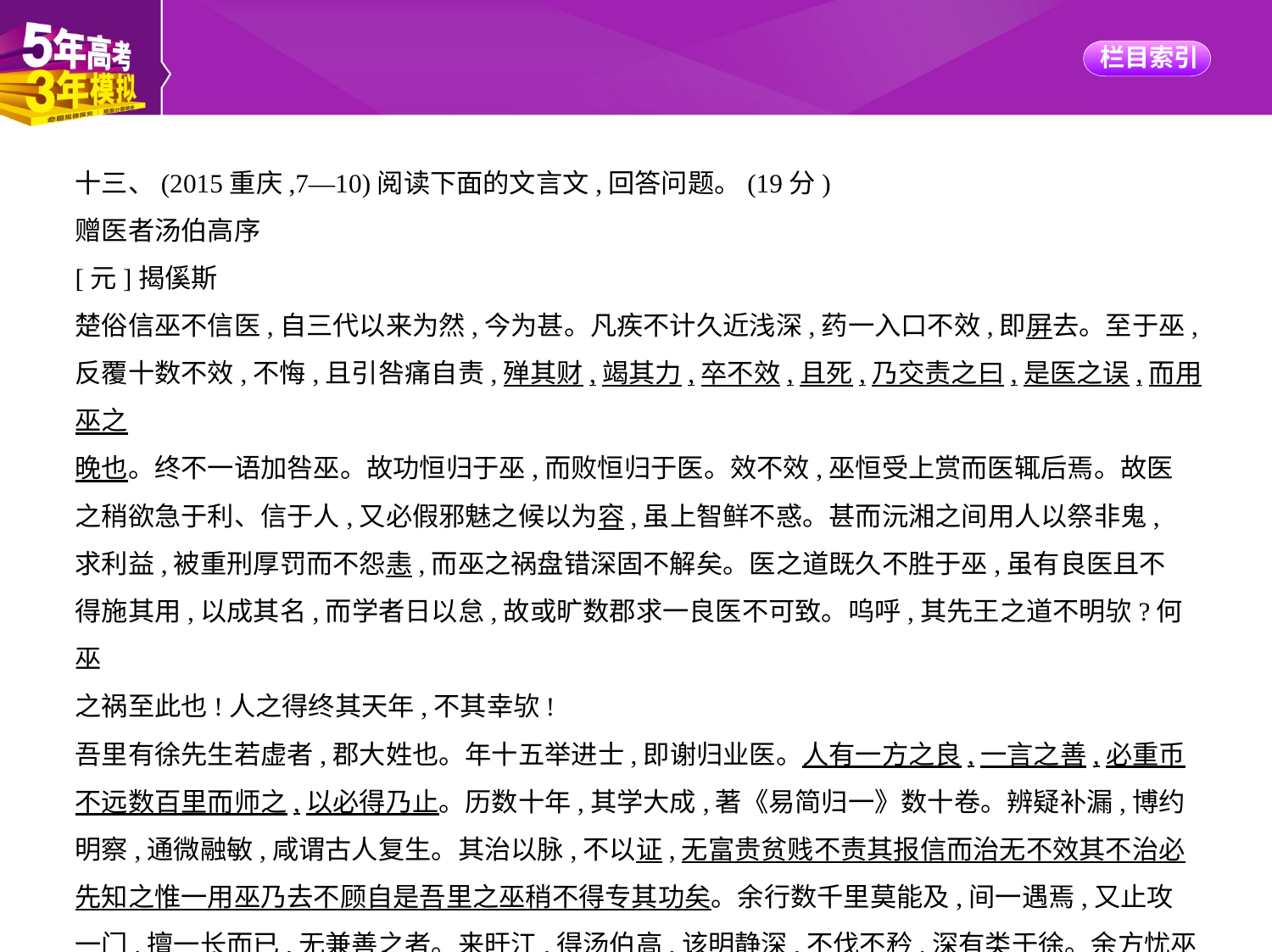

十三、(2015重庆,7—10)阅读下面的文言文,回答问题。(19分)
赠医者汤伯高序
[元]揭傒斯
楚俗信巫不信医,自三代以来为然,今为甚。凡疾不计久近浅深,药一入口不效,即屏去。至于巫,
反覆十数不效,不悔,且引咎痛自责,殚其财,竭其力,卒不效,且死,乃交责之曰,是医之误,而用巫之
晚也。终不一语加咎巫。故功恒归于巫,而败恒归于医。效不效,巫恒受上赏而医辄后焉。故医
之稍欲急于利、信于人,又必假邪魅之候以为容,虽上智鲜不惑。甚而沅湘之间用人以祭非鬼,
求利益,被重刑厚罚而不怨恚,而巫之祸盘错深固不解矣。医之道既久不胜于巫,虽有良医且不
得施其用,以成其名,而学者日以怠,故或旷数郡求一良医不可致。呜呼,其先王之道不明欤?何巫
之祸至此也!人之得终其天年,不其幸欤!
吾里有徐先生若虚者,郡大姓也。年十五举进士,即谢归业医。人有一方之良,一言之善,必重币
不远数百里而师之,以必得乃止。历数十年,其学大成,著《易简归一》数十卷。辨疑补漏,博约
明察,通微融敏,咸谓古人复生。其治以脉,不以证,无富贵贫贱不责其报信而治无不效其不治必
先知之惟一用巫乃去不顾自是吾里之巫稍不得专其功矣。余行数千里莫能及,间一遇焉,又止攻
一门,擅一长而已,无兼善之者。来旴江,得汤伯高,该明静深,不伐不矜,深有类于徐。余方忧巫之